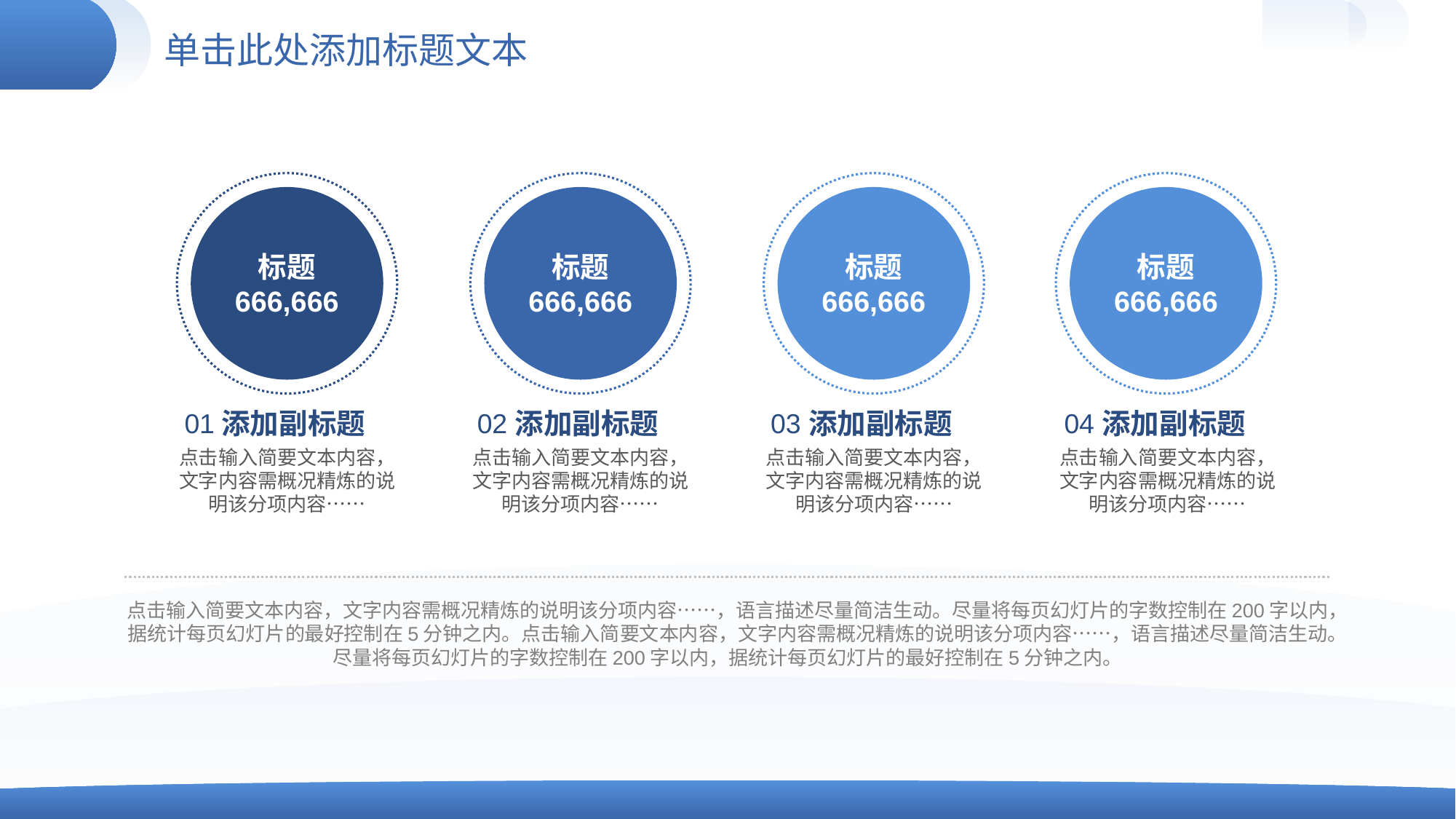

# 单击此处添加标题文本

标题
666,666

标题
666,666

标题
666,666

标题
666,666
添加副标题
01
点击输入简要文本内容，文字内容需概况精炼的说明该分项内容……
添加副标题
02
点击输入简要文本内容，文字内容需概况精炼的说明该分项内容……
添加副标题
03
点击输入简要文本内容，文字内容需概况精炼的说明该分项内容……
添加副标题
04
点击输入简要文本内容，文字内容需概况精炼的说明该分项内容……
点击输入简要文本内容，文字内容需概况精炼的说明该分项内容……，语言描述尽量简洁生动。尽量将每页幻灯片的字数控制在200字以内，据统计每页幻灯片的最好控制在5分钟之内。点击输入简要文本内容，文字内容需概况精炼的说明该分项内容……，语言描述尽量简洁生动。尽量将每页幻灯片的字数控制在200字以内，据统计每页幻灯片的最好控制在5分钟之内。